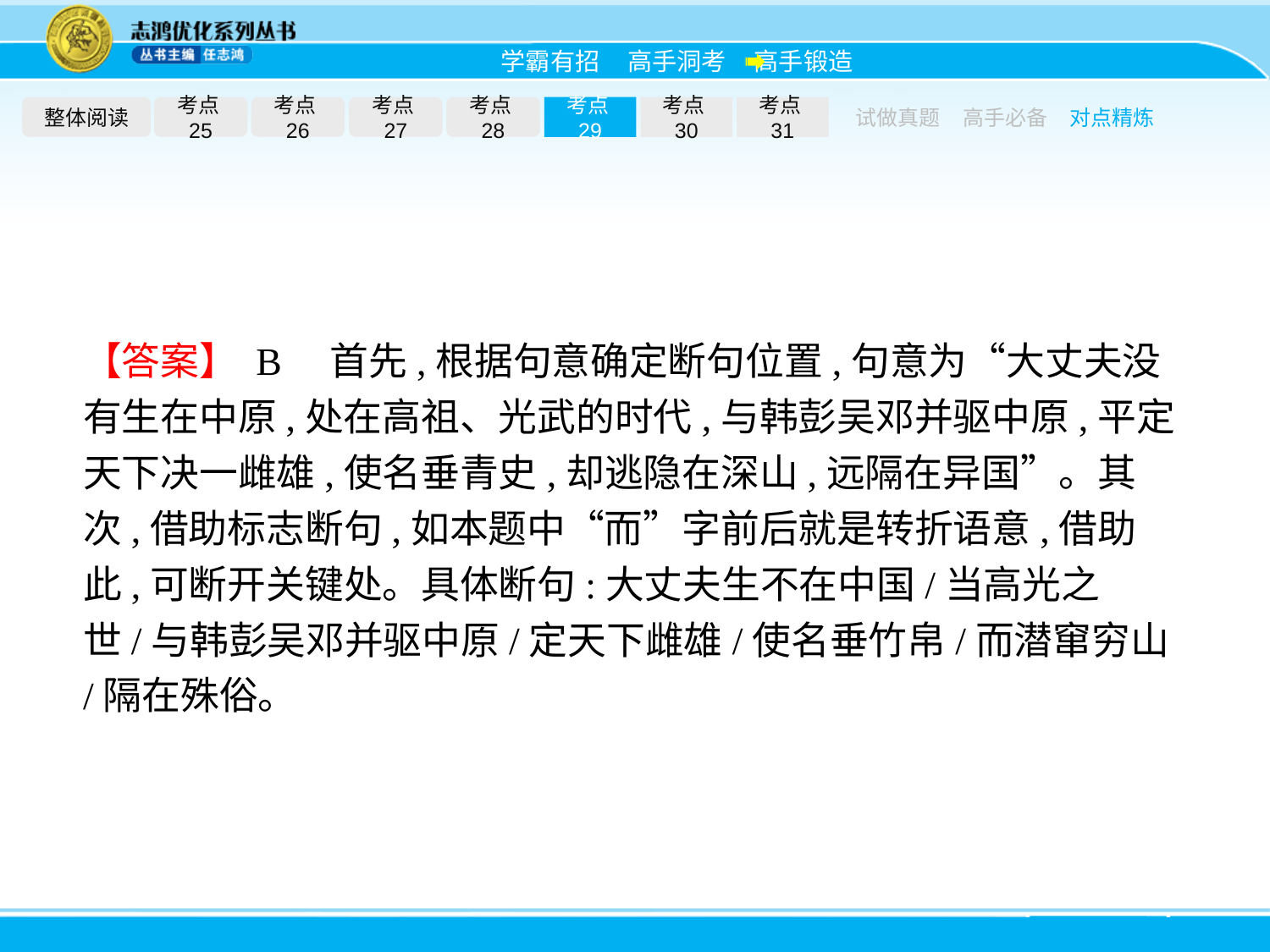

整体阅读
考点25
考点26
考点27
考点28
考点29
考点30
考点31
试做真题
高手必备
对点精炼
【答案】 B　首先,根据句意确定断句位置,句意为“大丈夫没有生在中原,处在高祖、光武的时代,与韩彭吴邓并驱中原,平定天下决一雌雄,使名垂青史,却逃隐在深山,远隔在异国”。其次,借助标志断句,如本题中“而”字前后就是转折语意,借助此,可断开关键处。具体断句:大丈夫生不在中国/当高光之世/与韩彭吴邓并驱中原/定天下雌雄/使名垂竹帛/而潜窜穷山/隔在殊俗。